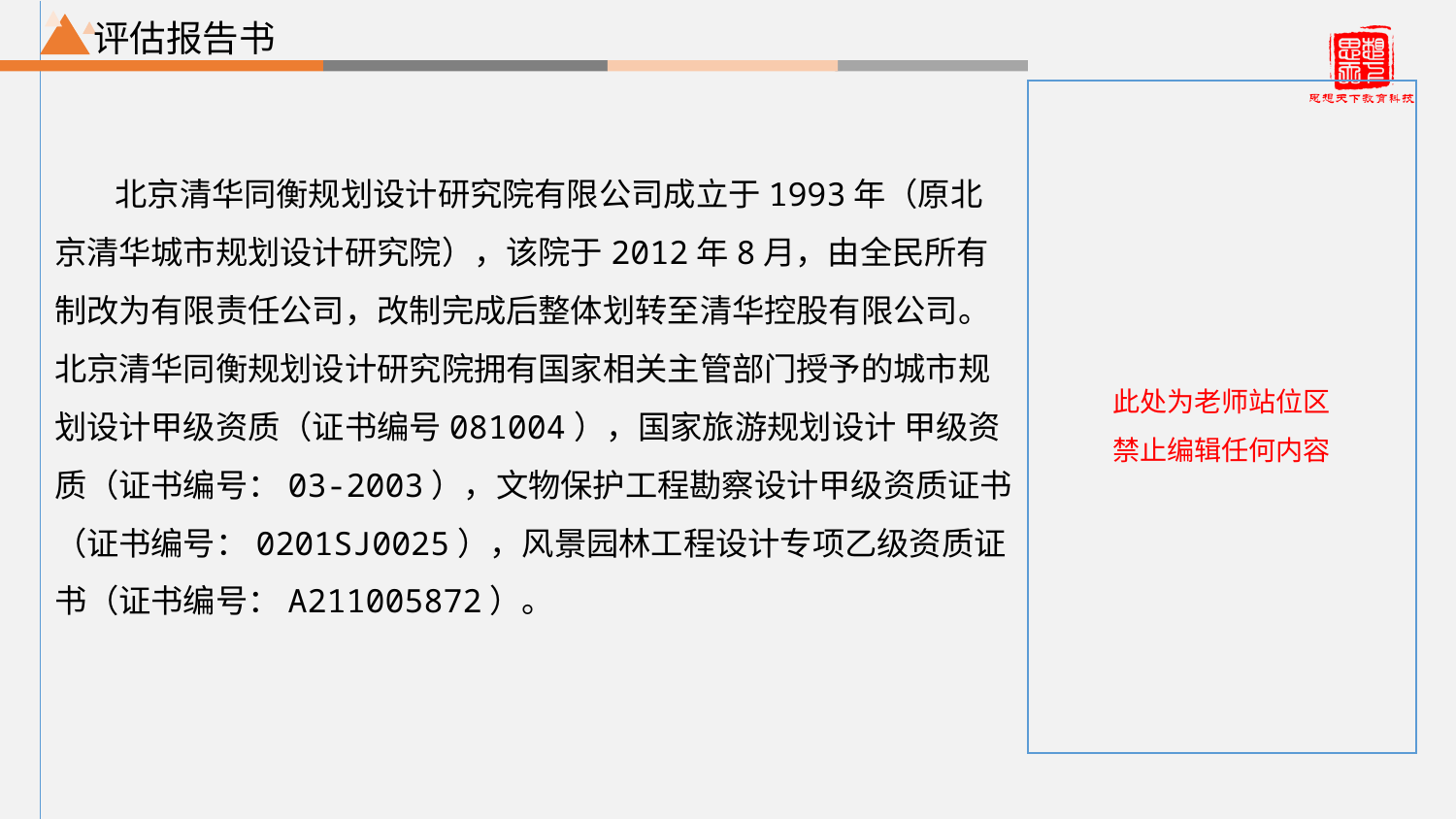

评估报告书
北京清华同衡规划设计研究院有限公司成立于1993年（原北京清华城市规划设计研究院），该院于2012年8月，由全民所有制改为有限责任公司，改制完成后整体划转至清华控股有限公司。北京清华同衡规划设计研究院拥有国家相关主管部门授予的城市规划设计甲级资质（证书编号081004），国家旅游规划设计 甲级资质（证书编号：03-2003），文物保护工程勘察设计甲级资质证书（证书编号：0201SJ0025），风景园林工程设计专项乙级资质证书（证书编号：A211005872）。
117